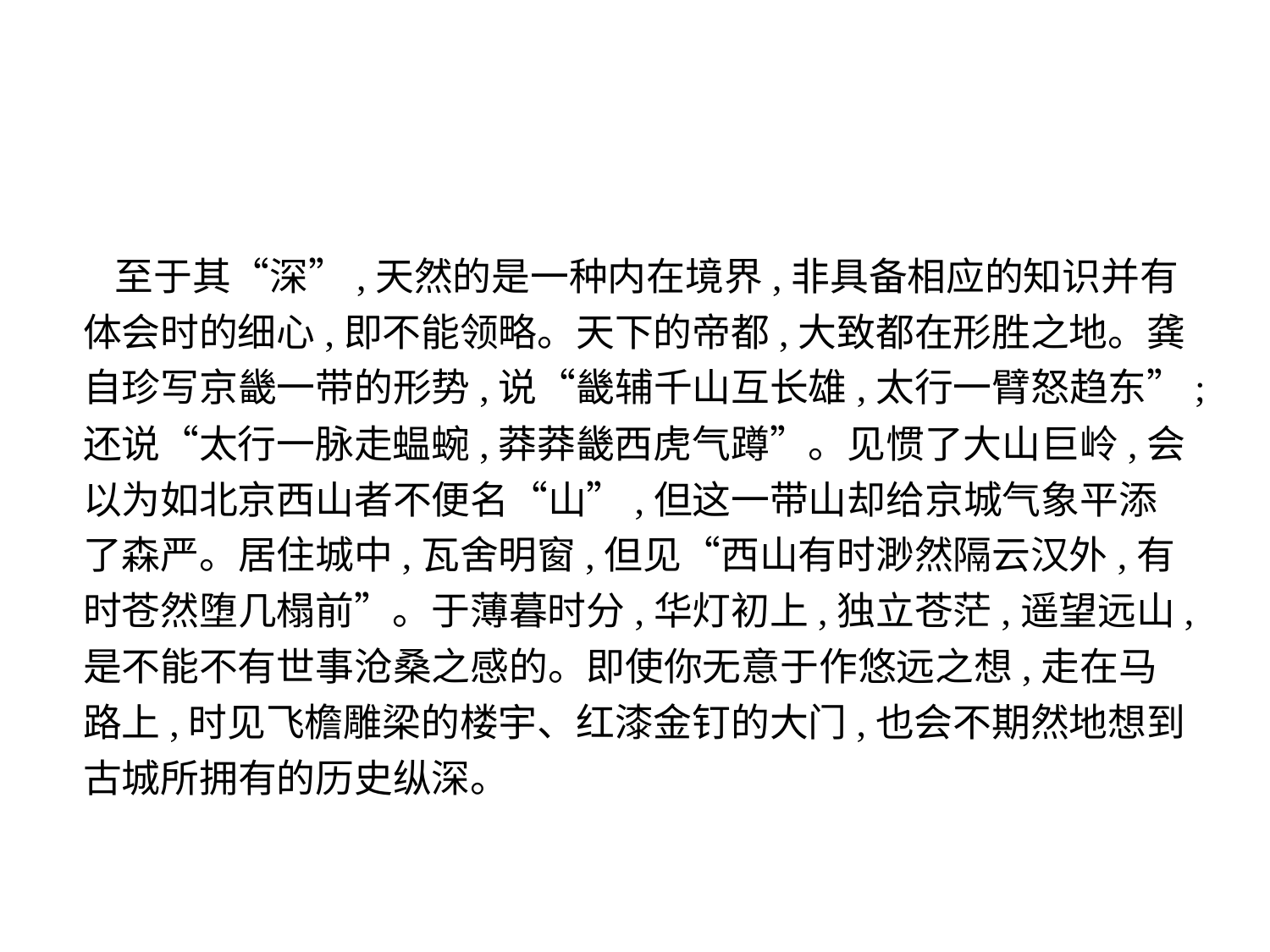

至于其“深”,天然的是一种内在境界,非具备相应的知识并有体会时的细心,即不能领略。天下的帝都,大致都在形胜之地。龚自珍写京畿一带的形势,说“畿辅千山互长雄,太行一臂怒趋东”;还说“太行一脉走蝹蜿,莽莽畿西虎气蹲”。见惯了大山巨岭,会以为如北京西山者不便名“山”,但这一带山却给京城气象平添了森严。居住城中,瓦舍明窗,但见“西山有时渺然隔云汉外,有时苍然堕几榻前”。于薄暮时分,华灯初上,独立苍茫,遥望远山,是不能不有世事沧桑之感的。即使你无意于作悠远之想,走在马路上,时见飞檐雕梁的楼宇、红漆金钉的大门,也会不期然地想到古城所拥有的历史纵深。
-11-